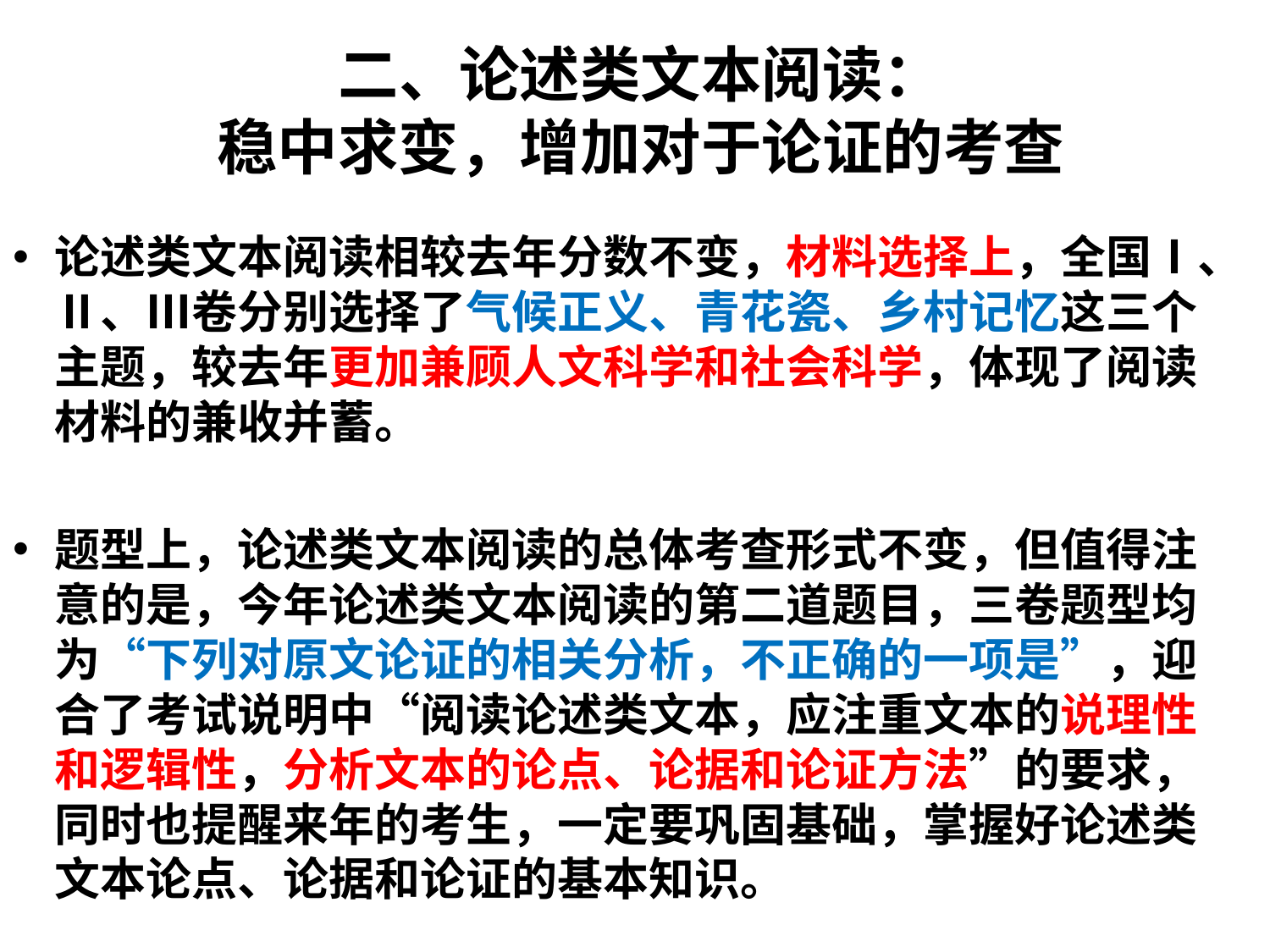

# 二、论述类文本阅读： 稳中求变，增加对于论证的考查
论述类文本阅读相较去年分数不变，材料选择上，全国Ⅰ、Ⅱ、Ⅲ卷分别选择了气候正义、青花瓷、乡村记忆这三个主题，较去年更加兼顾人文科学和社会科学，体现了阅读材料的兼收并蓄。

题型上，论述类文本阅读的总体考查形式不变，但值得注意的是，今年论述类文本阅读的第二道题目，三卷题型均为“下列对原文论证的相关分析，不正确的一项是”，迎合了考试说明中“阅读论述类文本，应注重文本的说理性和逻辑性，分析文本的论点、论据和论证方法”的要求，同时也提醒来年的考生，一定要巩固基础，掌握好论述类文本论点、论据和论证的基本知识。